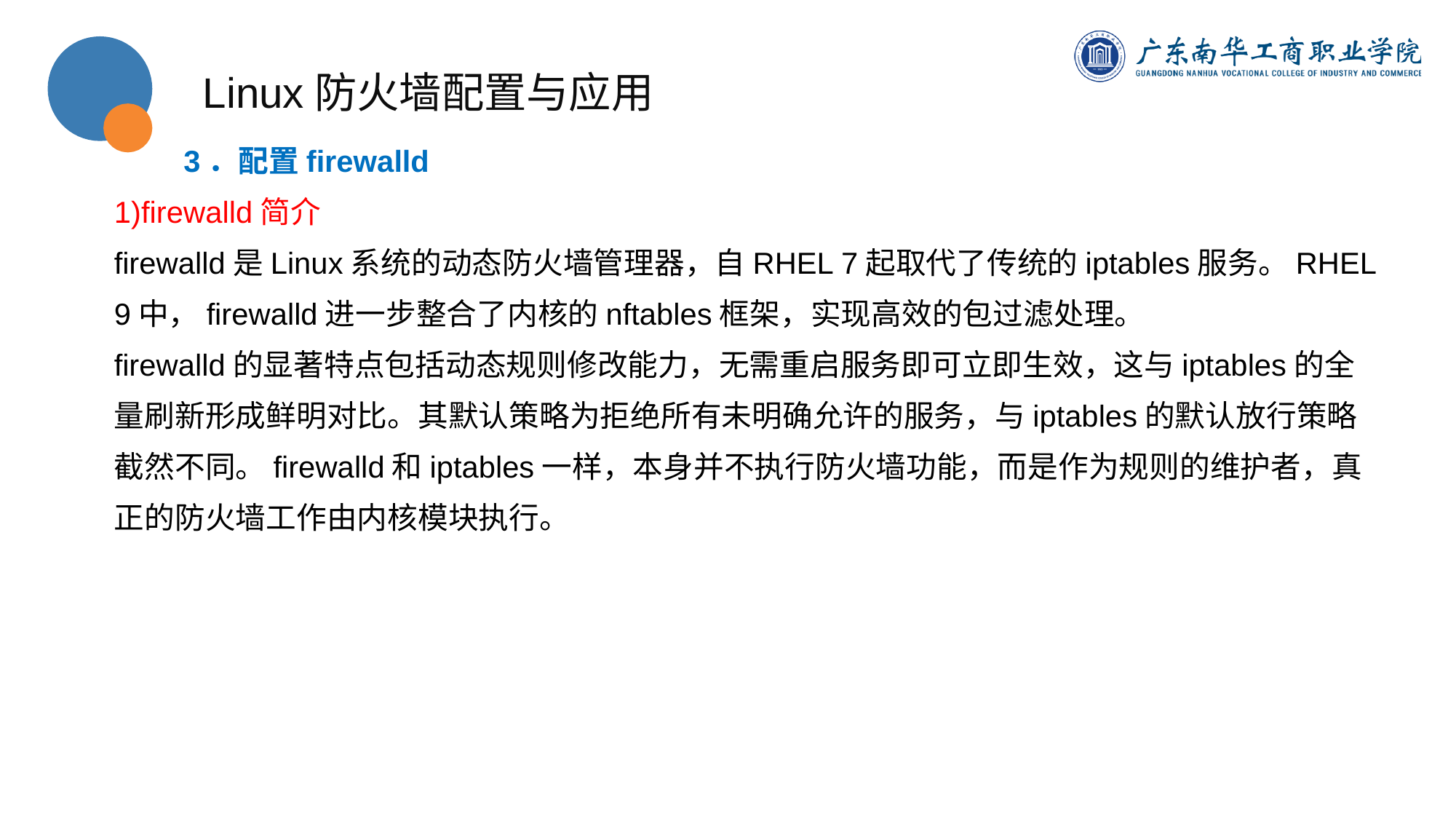

Linux防火墙配置与应用

3．配置firewalld
1)firewalld简介
firewalld是Linux系统的动态防火墙管理器，自RHEL 7起取代了传统的iptables服务。RHEL 9中，firewalld进一步整合了内核的nftables框架，实现高效的包过滤处理。
firewalld的显著特点包括动态规则修改能力，无需重启服务即可立即生效，这与iptables的全量刷新形成鲜明对比。其默认策略为拒绝所有未明确允许的服务，与iptables的默认放行策略截然不同。firewalld和iptables一样，本身并不执行防火墙功能，而是作为规则的维护者，真正的防火墙工作由内核模块执行。